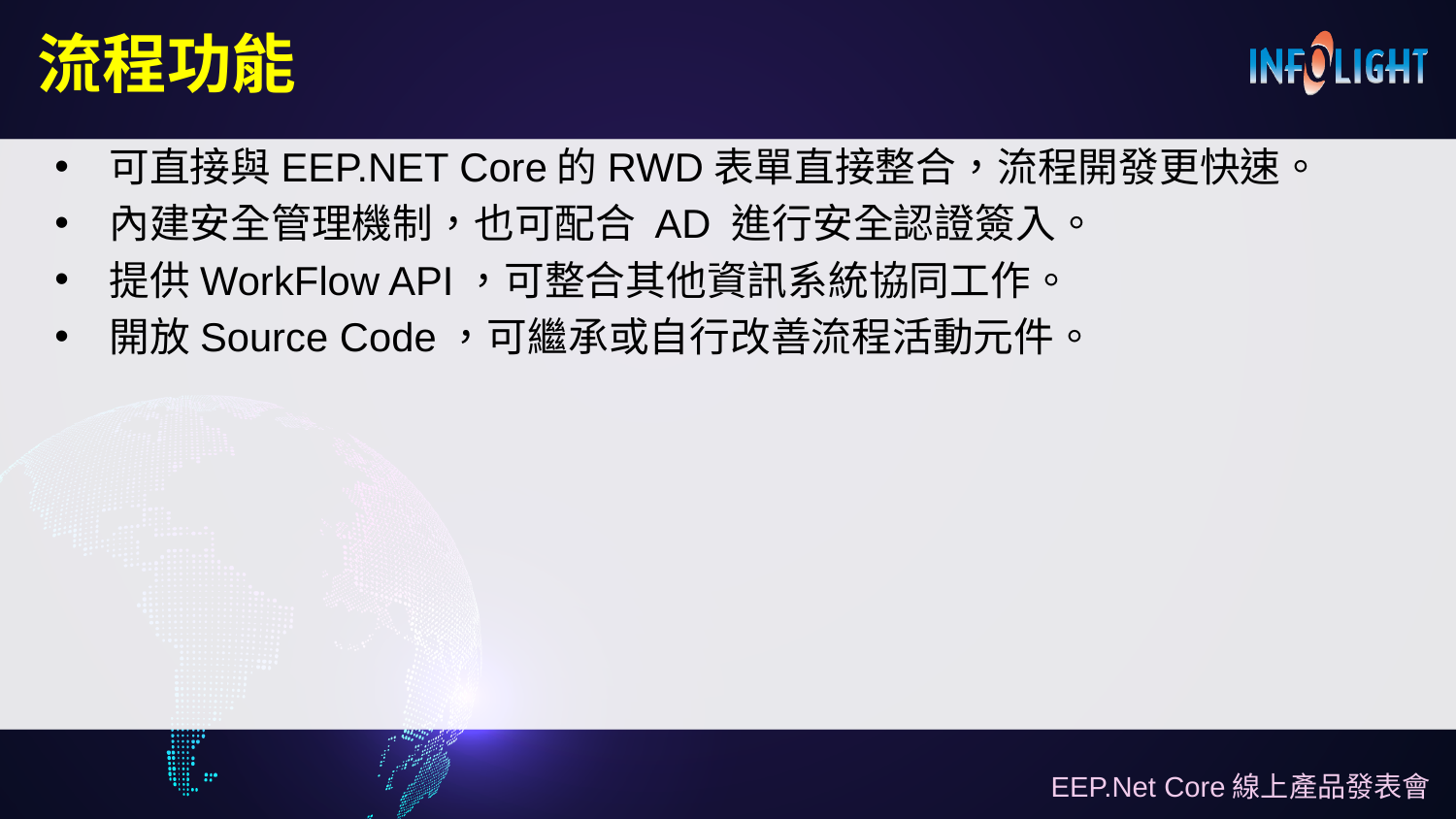

# 流程功能
可直接與EEP.NET Core的RWD表單直接整合，流程開發更快速。
內建安全管理機制，也可配合 AD 進行安全認證簽入。
提供WorkFlow API，可整合其他資訊系統協同工作。
開放Source Code，可繼承或自行改善流程活動元件。